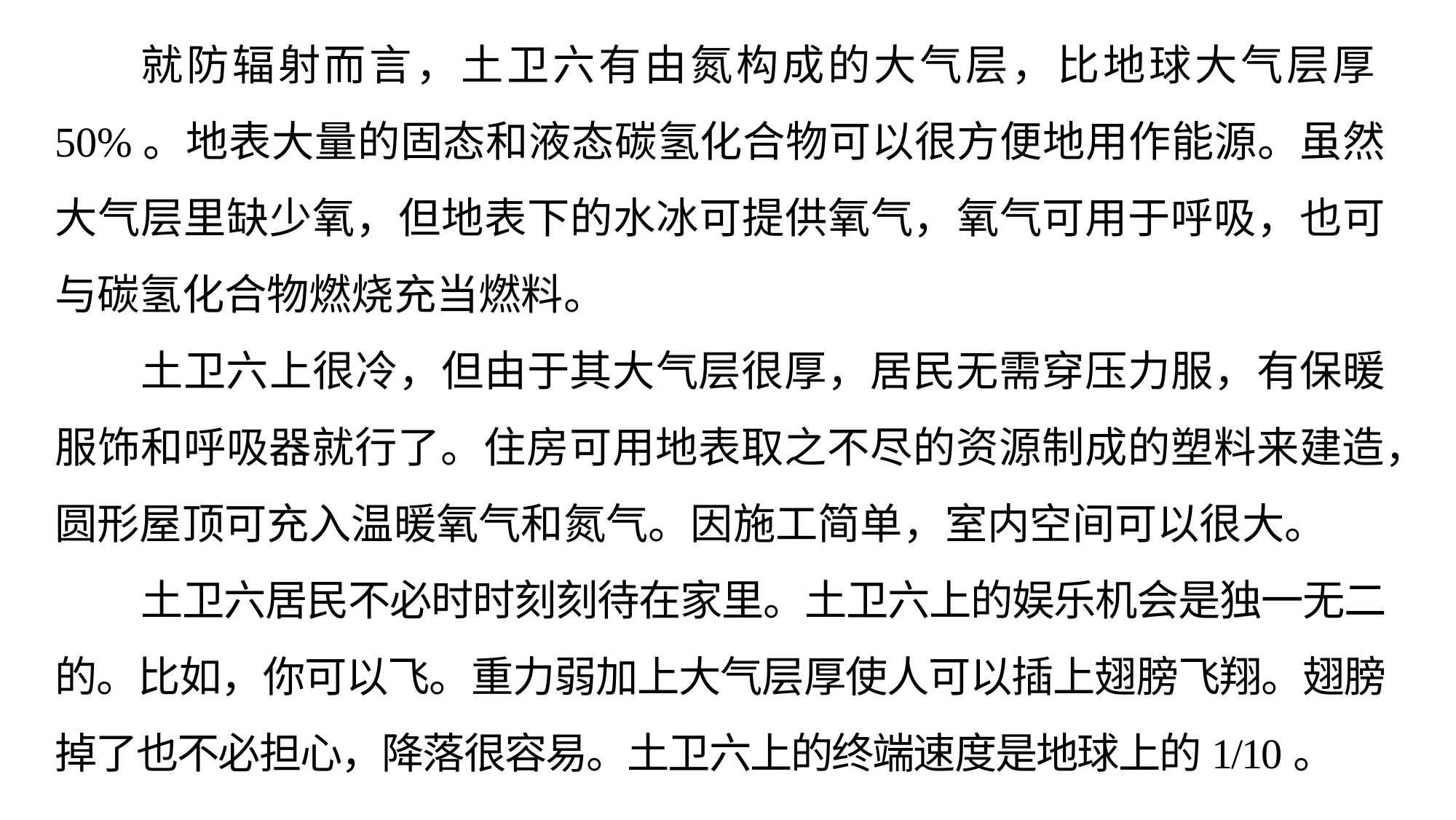

就防辐射而言，土卫六有由氮构成的大气层，比地球大气层厚50%。地表大量的固态和液态碳氢化合物可以很方便地用作能源。虽然大气层里缺少氧，但地表下的水冰可提供氧气，氧气可用于呼吸，也可与碳氢化合物燃烧充当燃料。
土卫六上很冷，但由于其大气层很厚，居民无需穿压力服，有保暖服饰和呼吸器就行了。住房可用地表取之不尽的资源制成的塑料来建造，圆形屋顶可充入温暖氧气和氮气。因施工简单，室内空间可以很大。
土卫六居民不必时时刻刻待在家里。土卫六上的娱乐机会是独一无二的。比如，你可以飞。重力弱加上大气层厚使人可以插上翅膀飞翔。翅膀掉了也不必担心，降落很容易。土卫六上的终端速度是地球上的1/10。